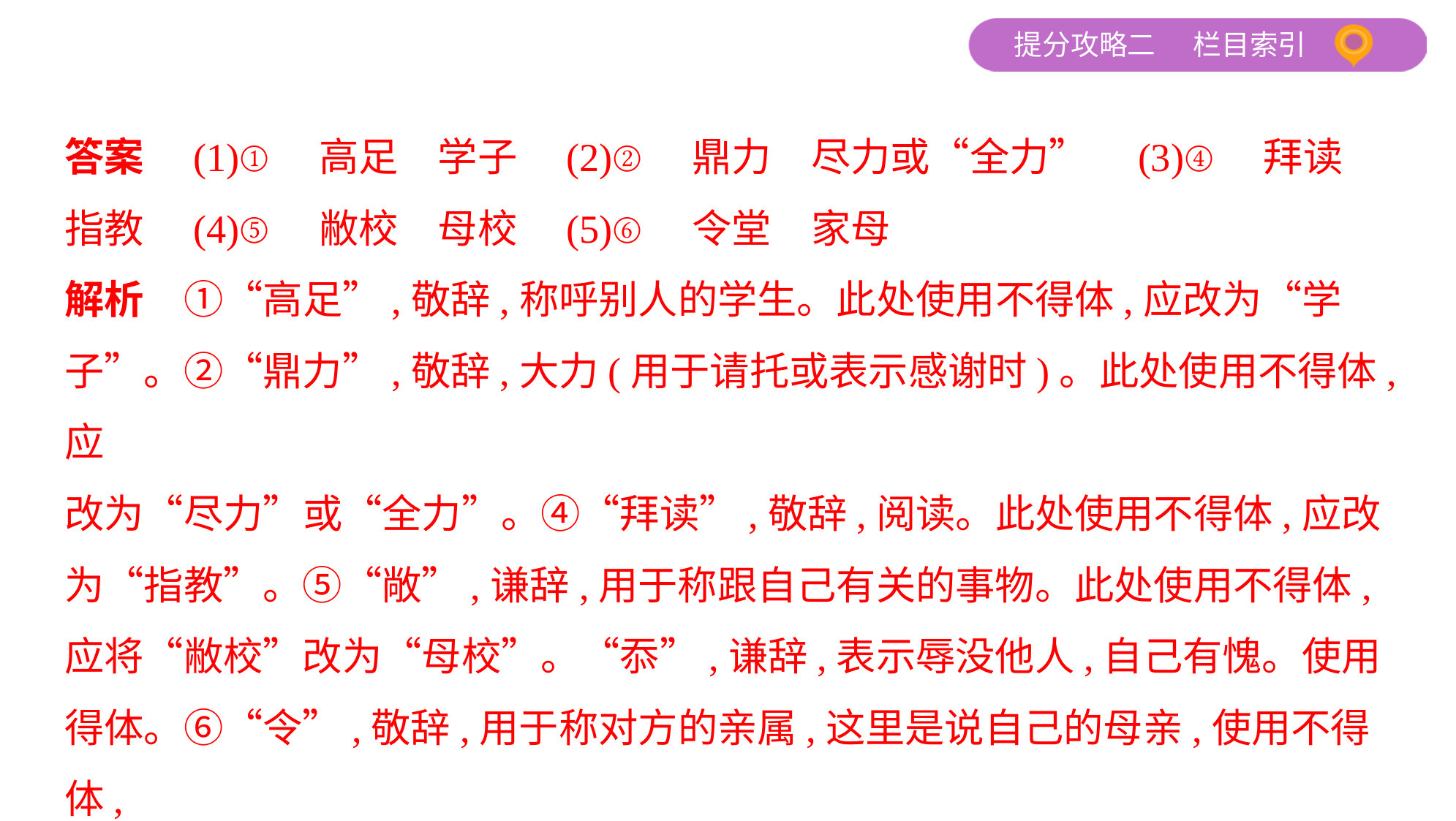

答案　(1)①　高足　学子　(2)②　鼎力　尽力或“全力”　(3)④　拜读    
指教　(4)⑤　敝校　母校　(5)⑥　令堂　家母
解析　①“高足”,敬辞,称呼别人的学生。此处使用不得体,应改为“学
子”。②“鼎力”,敬辞,大力(用于请托或表示感谢时)。此处使用不得体,应
改为“尽力”或“全力”。④“拜读”,敬辞,阅读。此处使用不得体,应改
为“指教”。⑤“敞”,谦辞,用于称跟自己有关的事物。此处使用不得体,
应将“敝校”改为“母校”。“忝”,谦辞,表示辱没他人,自己有愧。使用
得体。⑥“令”,敬辞,用于称对方的亲属,这里是说自己的母亲,使用不得体,
应将“令堂”改为“家母”。